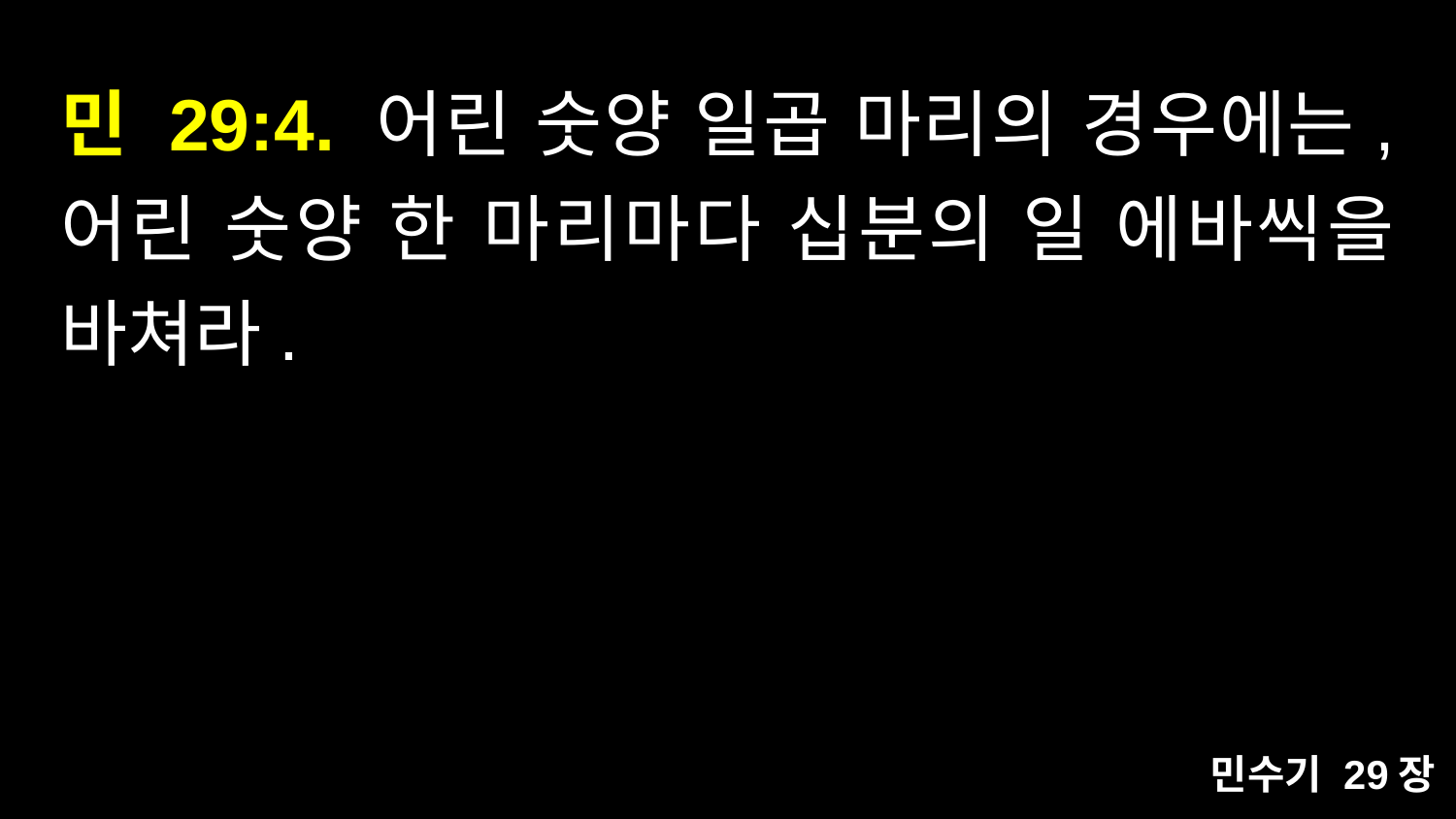

# 민 29:4. 어린 숫양 일곱 마리의 경우에는, 어린 숫양 한 마리마다 십분의 일 에바씩을 바쳐라.
민수기 29장